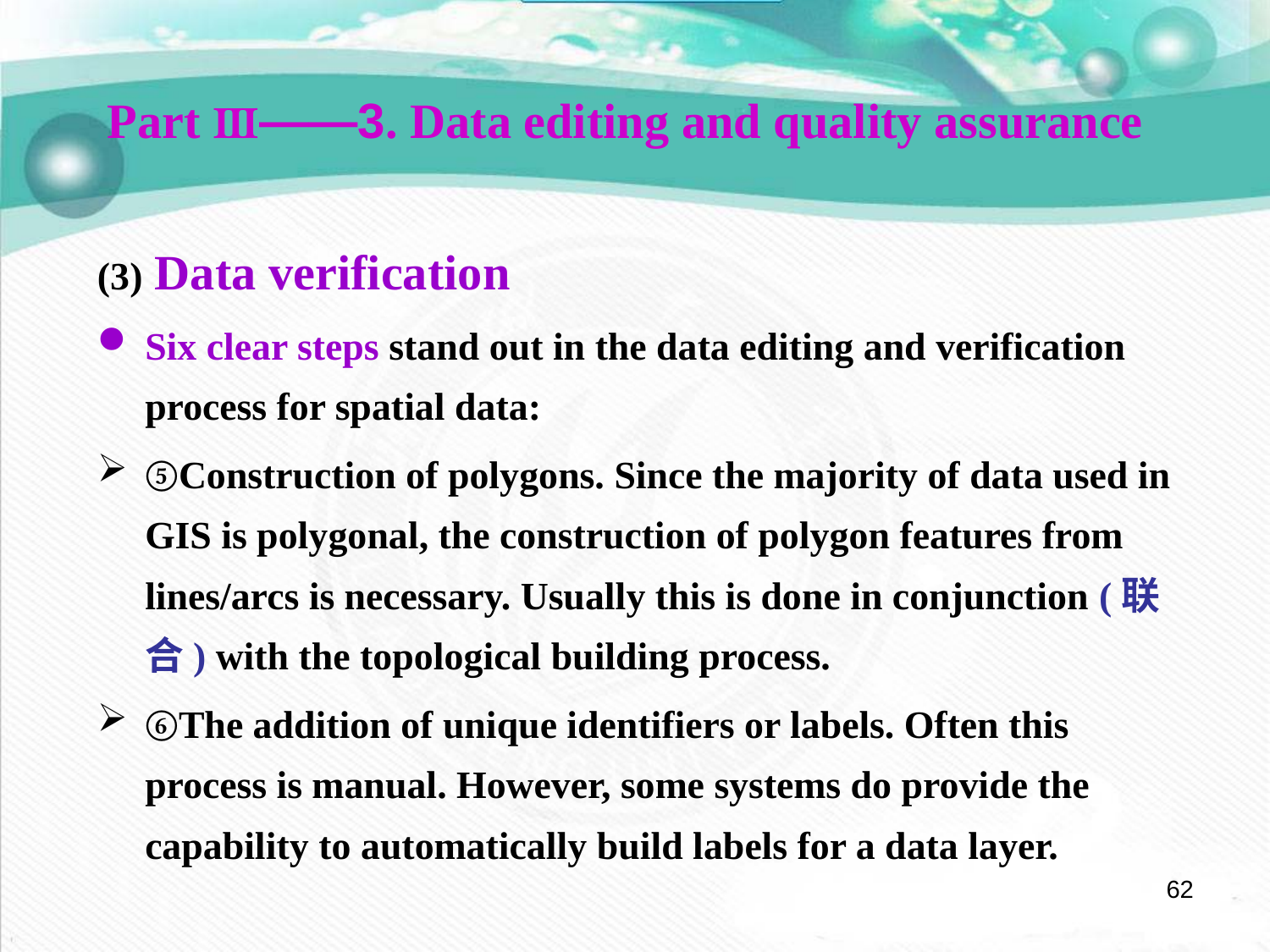

Part Ⅲ——3. Data editing and quality assurance
(3) Data verification
Six clear steps stand out in the data editing and verification process for spatial data:
⑤Construction of polygons. Since the majority of data used in GIS is polygonal, the construction of polygon features from lines/arcs is necessary. Usually this is done in conjunction (联合) with the topological building process.
⑥The addition of unique identifiers or labels. Often this process is manual. However, some systems do provide the capability to automatically build labels for a data layer.
62